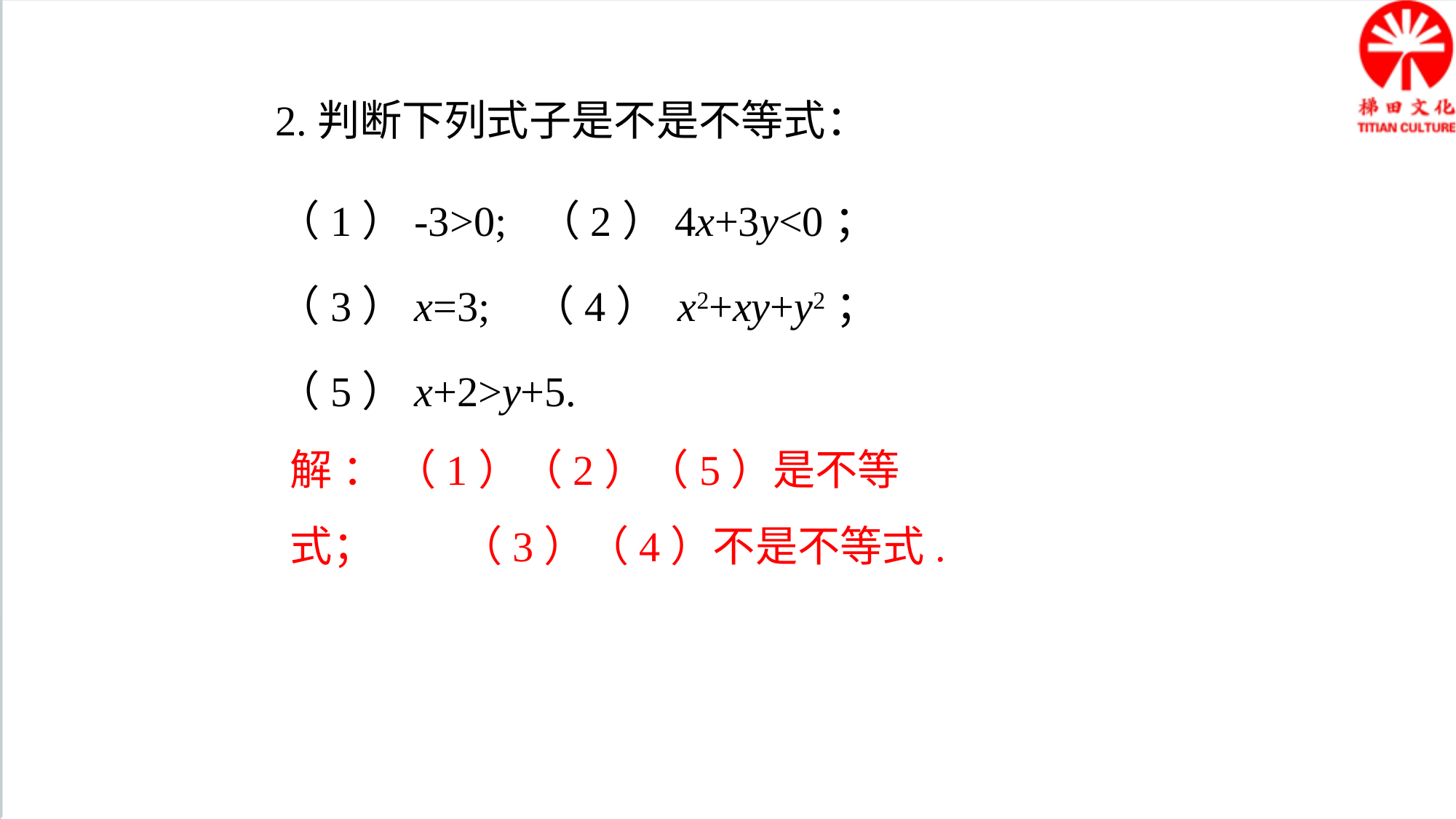

2.判断下列式子是不是不等式：
（1）-3>0;  （2）4x+3y<0；
（3）x=3;   （4） x2+xy+y2；
（5）x+2>y+5.

解 ： （1）（2）（5）是不等式；         （3）（4）不是不等式.